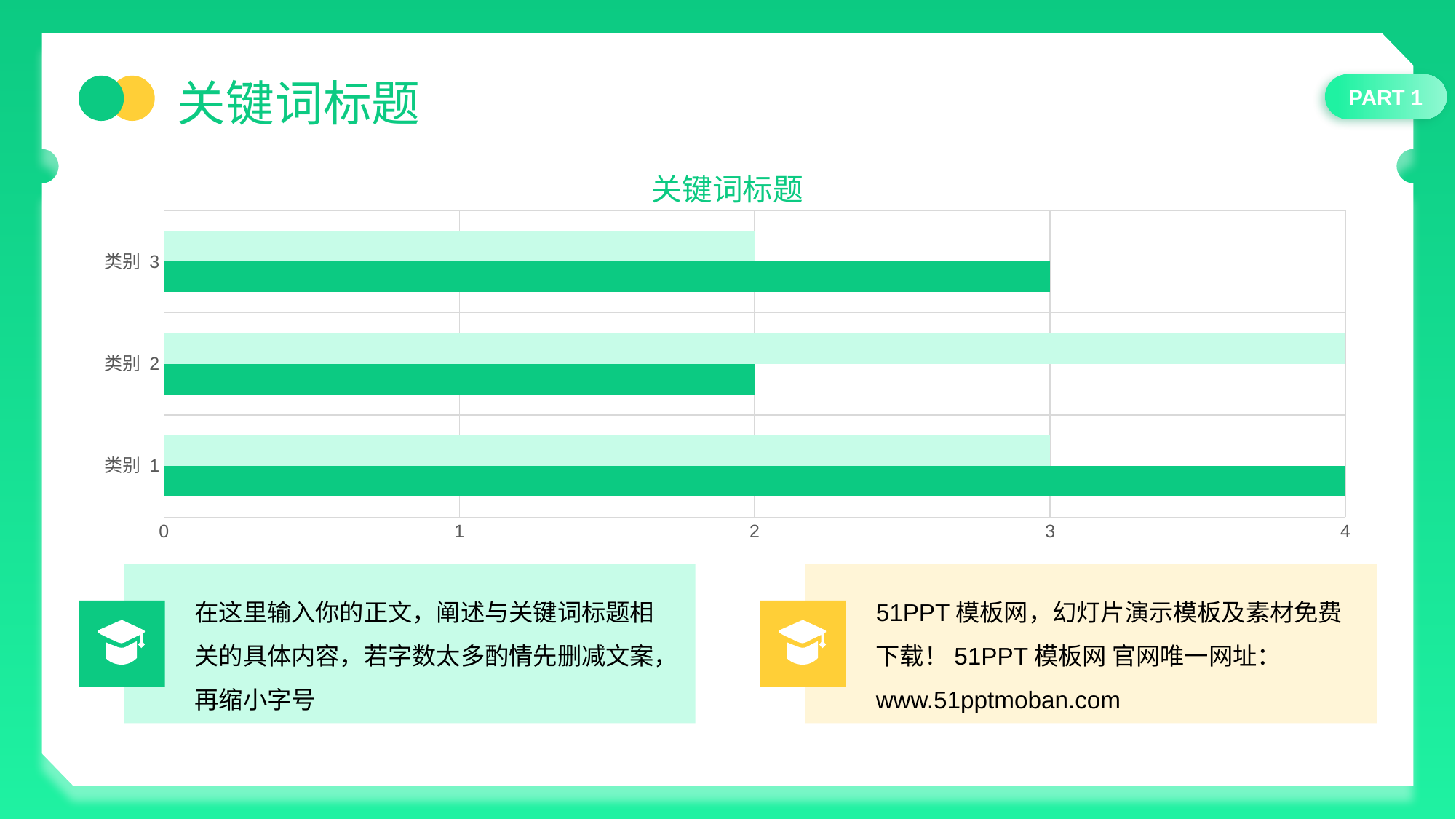

关键词标题
PART 1

关键词标题

### Chart

| Category | 系列 1 | 系列 2 |
|---|---|---|
| 类别 1 | 4.0 | 3.0 |
| 类别 2 | 2.0 | 4.0 |
| 类别 3 | 3.0 | 2.0 |
在这里输入你的正文，阐述与关键词标题相关的具体内容，若字数太多酌情先删减文案，再缩小字号

51PPT模板网，幻灯片演示模板及素材免费下载！51PPT模板网 官网唯一网址：www.51pptmoban.com